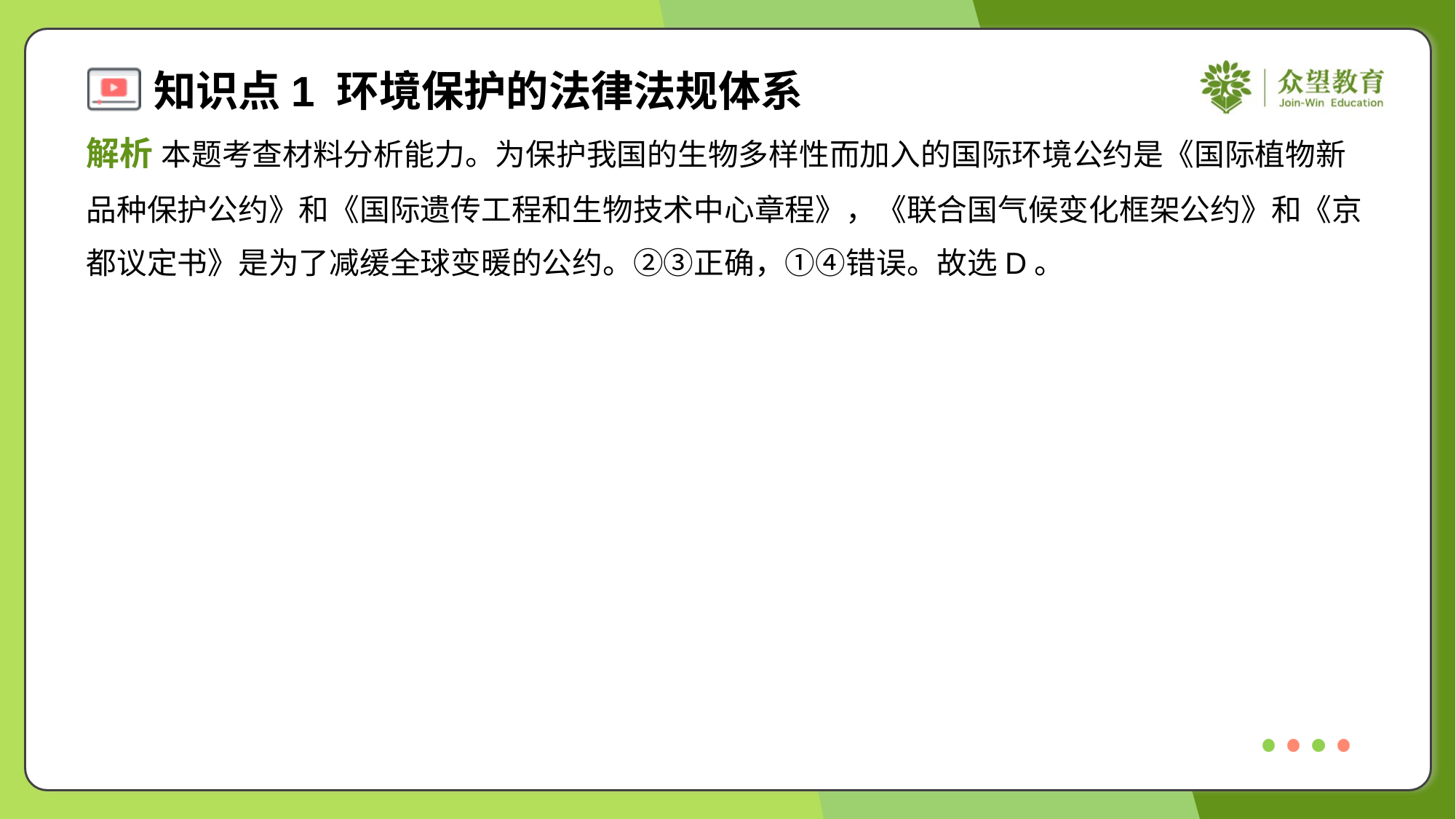

解析 本题考查材料分析能力。为保护我国的生物多样性而加入的国际环境公约是《国际植物新
品种保护公约》和《国际遗传工程和生物技术中心章程》，《联合国气候变化框架公约》和《京
都议定书》是为了减缓全球变暖的公约。②③正确，①④错误。故选D。